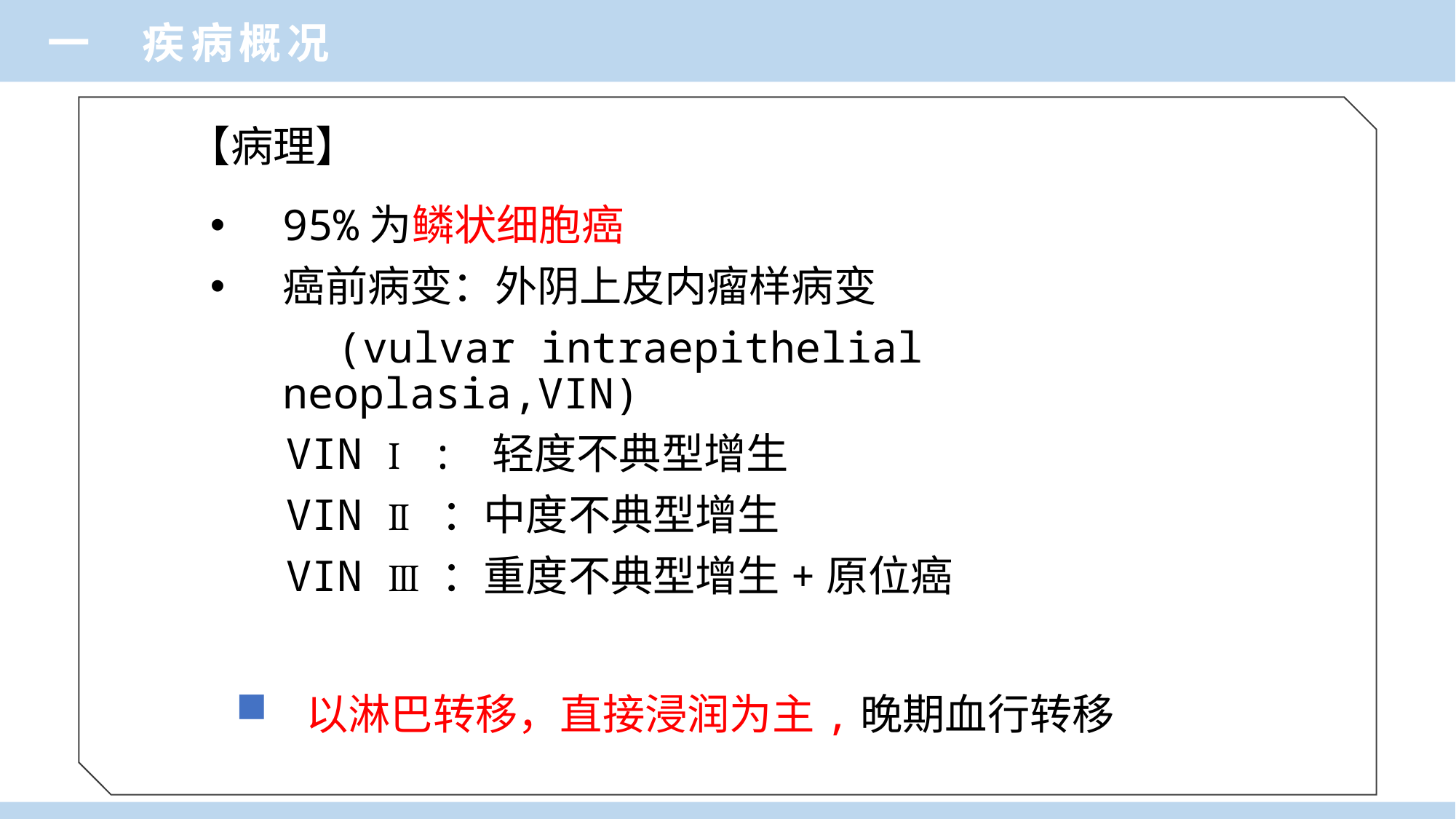

一   疾病概况

【病理】
95%为鳞状细胞癌
癌前病变：外阴上皮内瘤样病变
     (vulvar intraepithelial neoplasia,VIN)
   VIN Ⅰ: 轻度不典型增生
   VIN Ⅱ：中度不典型增生
   VIN Ⅲ：重度不典型增生+原位癌
  以淋巴转移，直接浸润为主,晚期血行转移